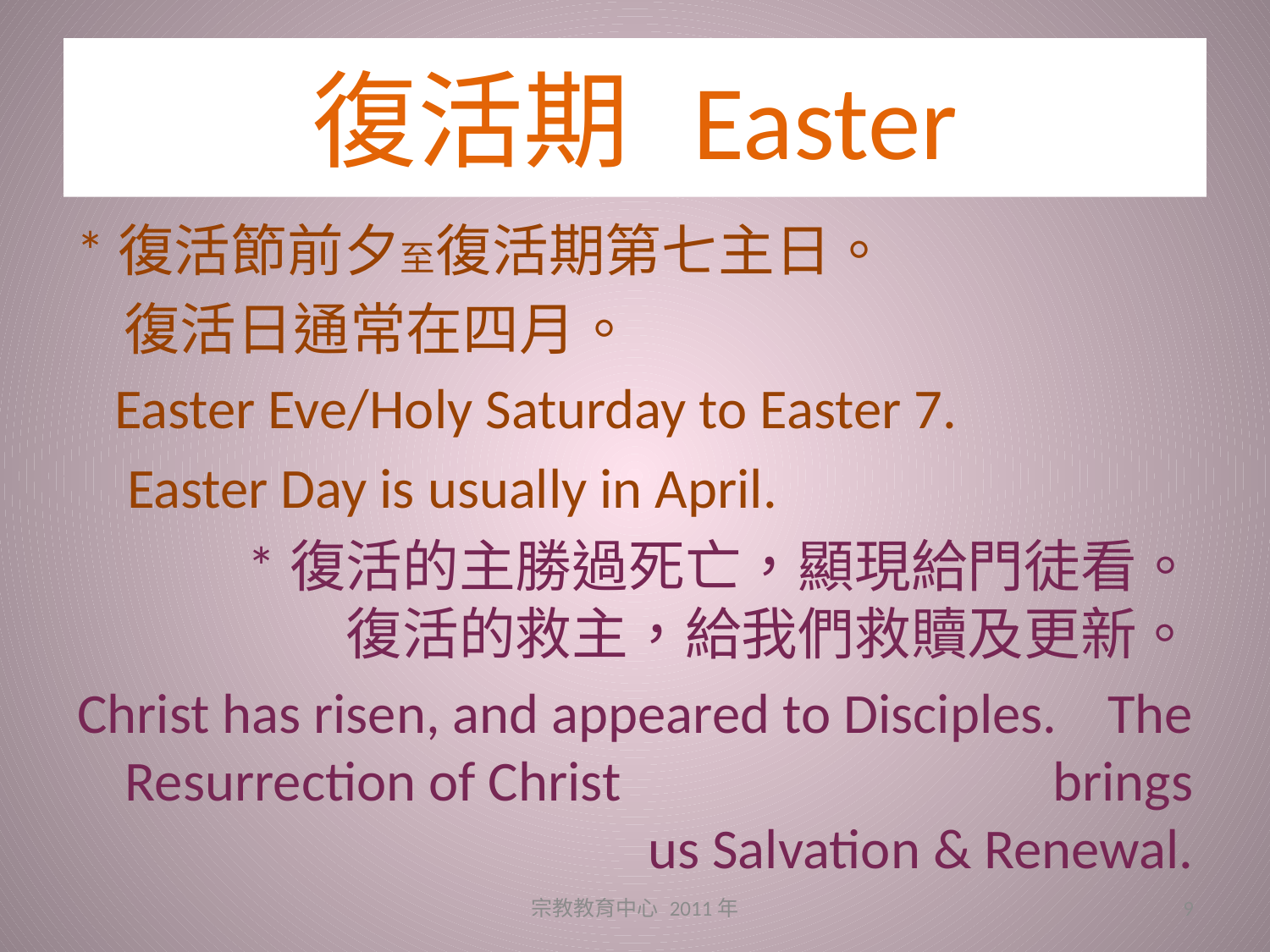

# 復活期	Easter
*復活節前夕至復活期第七主日。
	復活日通常在四月。
   Easter Eve/Holy Saturday to Easter 7.
    Easter Day is usually in April.
*復活的主勝過死亡，顯現給門徒看。
復活的救主，給我們救贖及更新。
Christ has risen, and appeared to Disciples.    The Resurrection of Christ                                  brings us Salvation & Renewal.
宗教教育中心 2011年
9